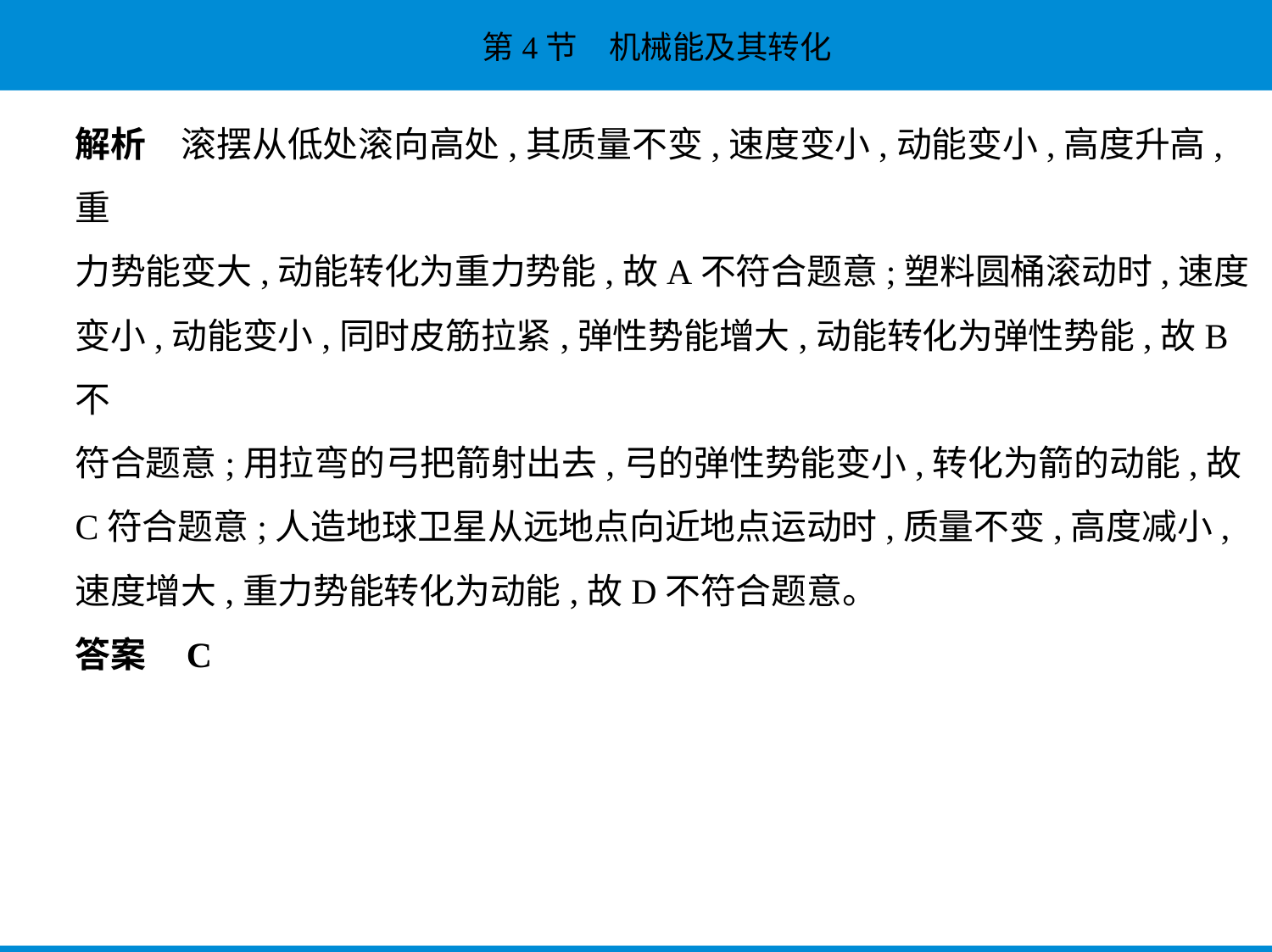

解析　滚摆从低处滚向高处,其质量不变,速度变小,动能变小,高度升高,重
力势能变大,动能转化为重力势能,故A不符合题意;塑料圆桶滚动时,速度
变小,动能变小,同时皮筋拉紧,弹性势能增大,动能转化为弹性势能,故B不
符合题意;用拉弯的弓把箭射出去,弓的弹性势能变小,转化为箭的动能,故
C符合题意;人造地球卫星从远地点向近地点运动时,质量不变,高度减小,
速度增大,重力势能转化为动能,故D不符合题意。
答案    C